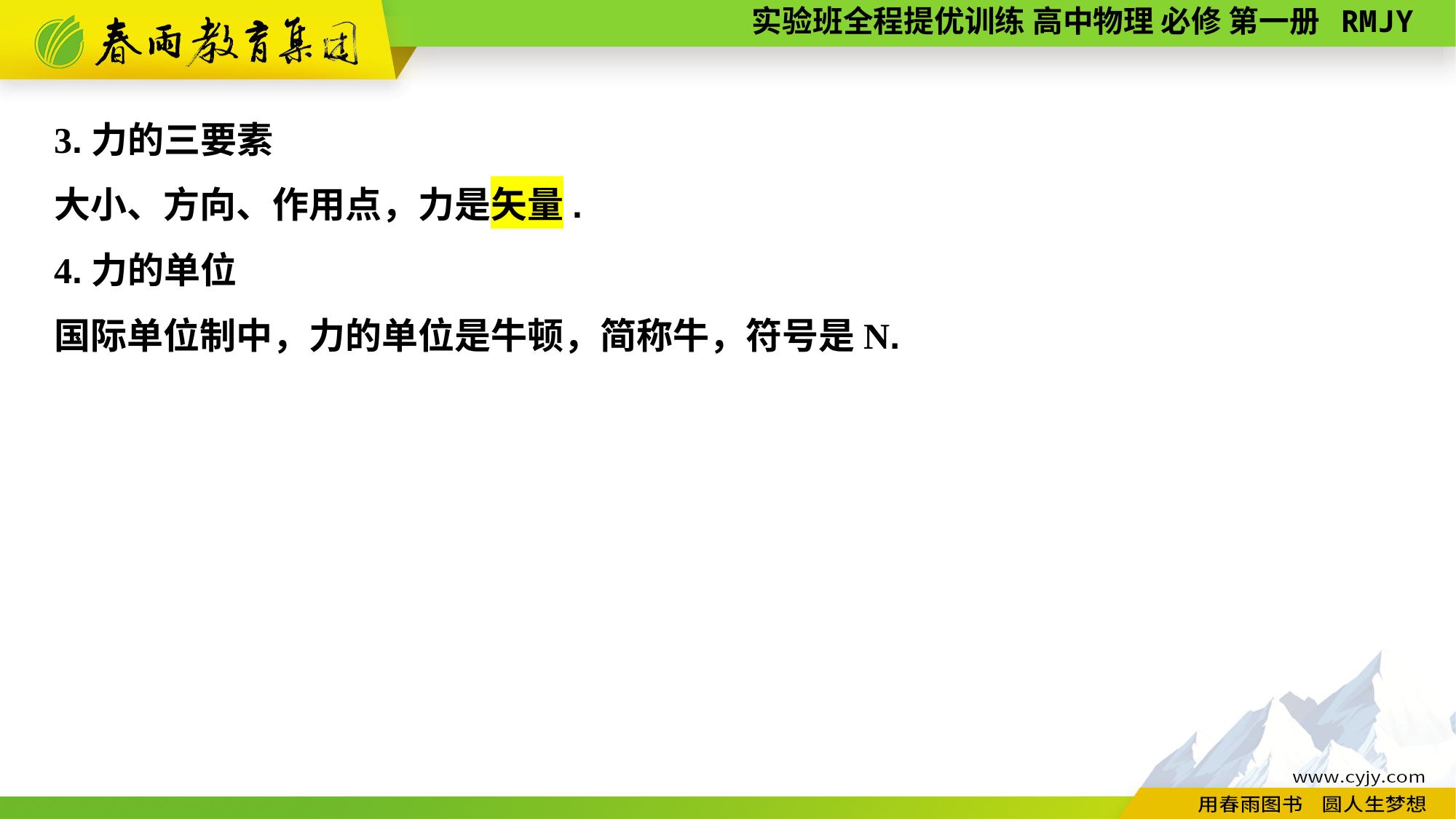

3.力的三要素
大小、方向、作用点，力是矢量.
4.力的单位
国际单位制中，力的单位是牛顿，简称牛，符号是N.